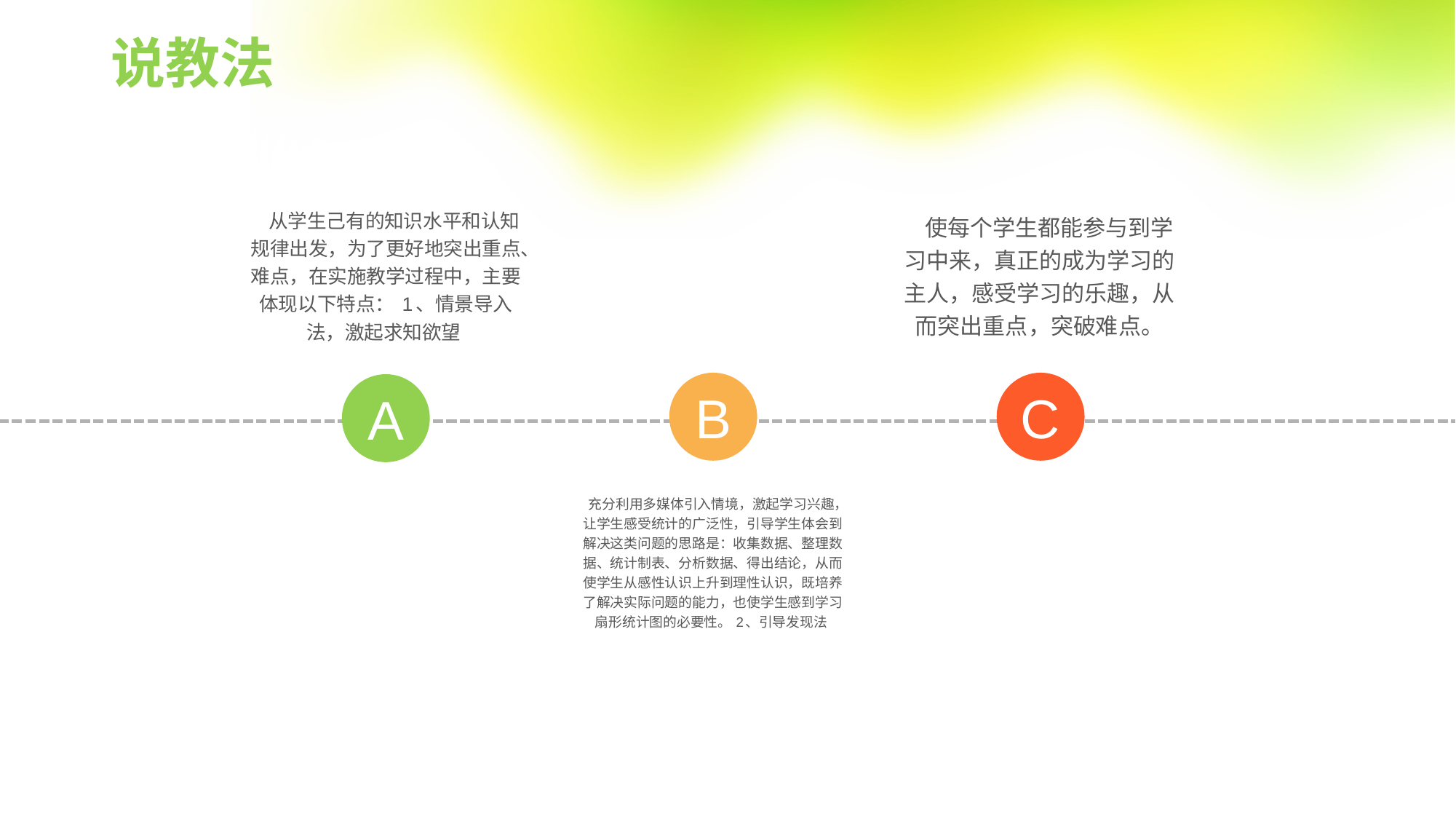

说教法
   从学生己有的知识水平和认知规律出发，为了更好地突出重点、难点，在实施教学过程中，主要体现以下特点： 1、情景导入法，激起求知欲望
   使每个学生都能参与到学习中来，真正的成为学习的主人，感受学习的乐趣，从而突出重点，突破难点。
B
C
A
   充分利用多媒体引入情境，激起学习兴趣，让学生感受统计的广泛性，引导学生体会到解决这类问题的思路是：收集数据、整理数据、统计制表、分析数据、得出结论，从而使学生从感性认识上升到理性认识，既培养了解决实际问题的能力，也使学生感到学习扇形统计图的必要性。 2、引导发现法